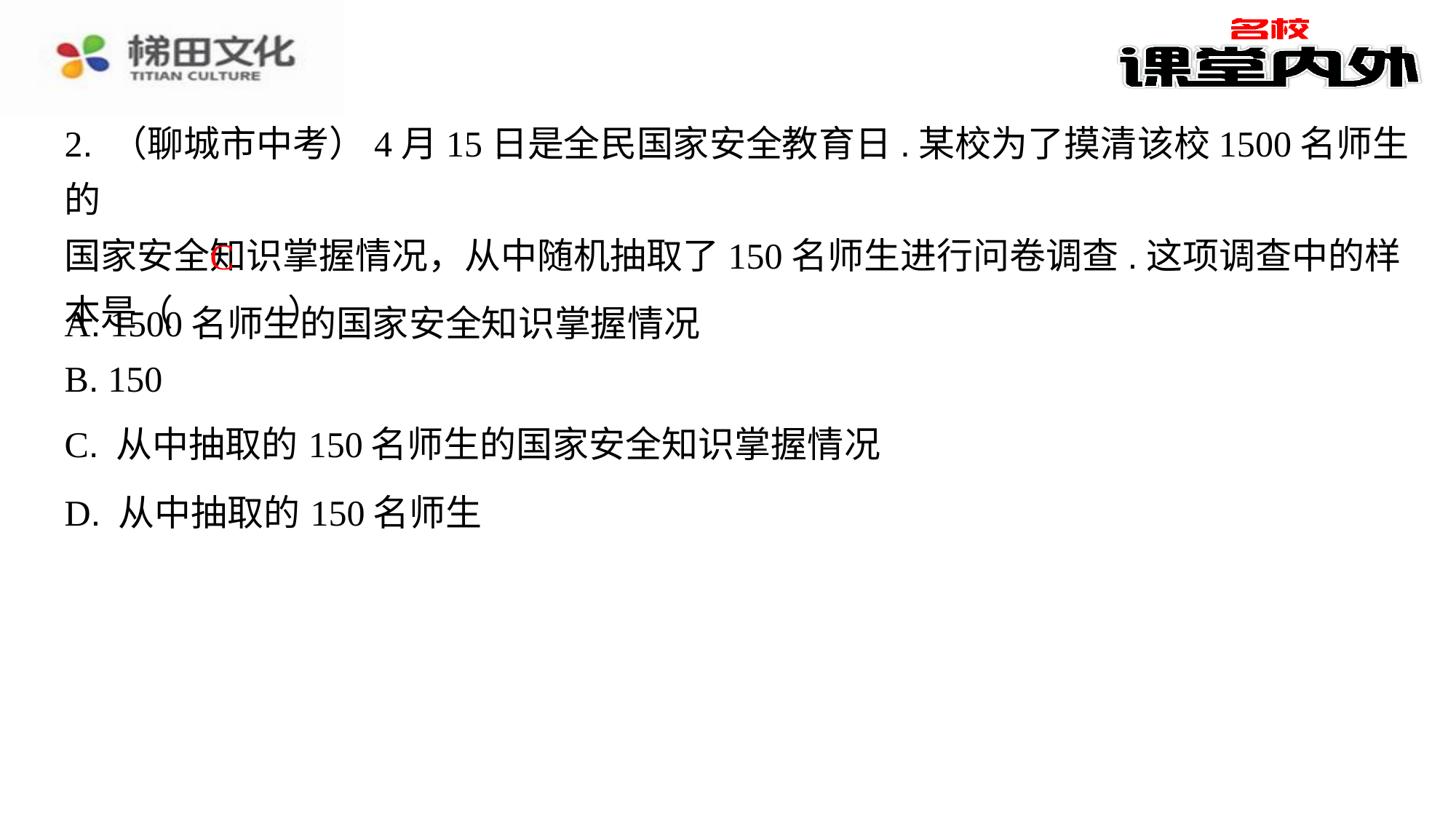

2. （聊城市中考）4月15日是全民国家安全教育日.某校为了摸清该校1500名师生的
国家安全知识掌握情况，从中随机抽取了150名师生进行问卷调查.这项调查中的样
本是（　C　）
C
| A. 1500名师生的国家安全知识掌握情况 |
| --- |
| B. 150 |
| C. 从中抽取的150名师生的国家安全知识掌握情况 |
| D. 从中抽取的150名师生 |